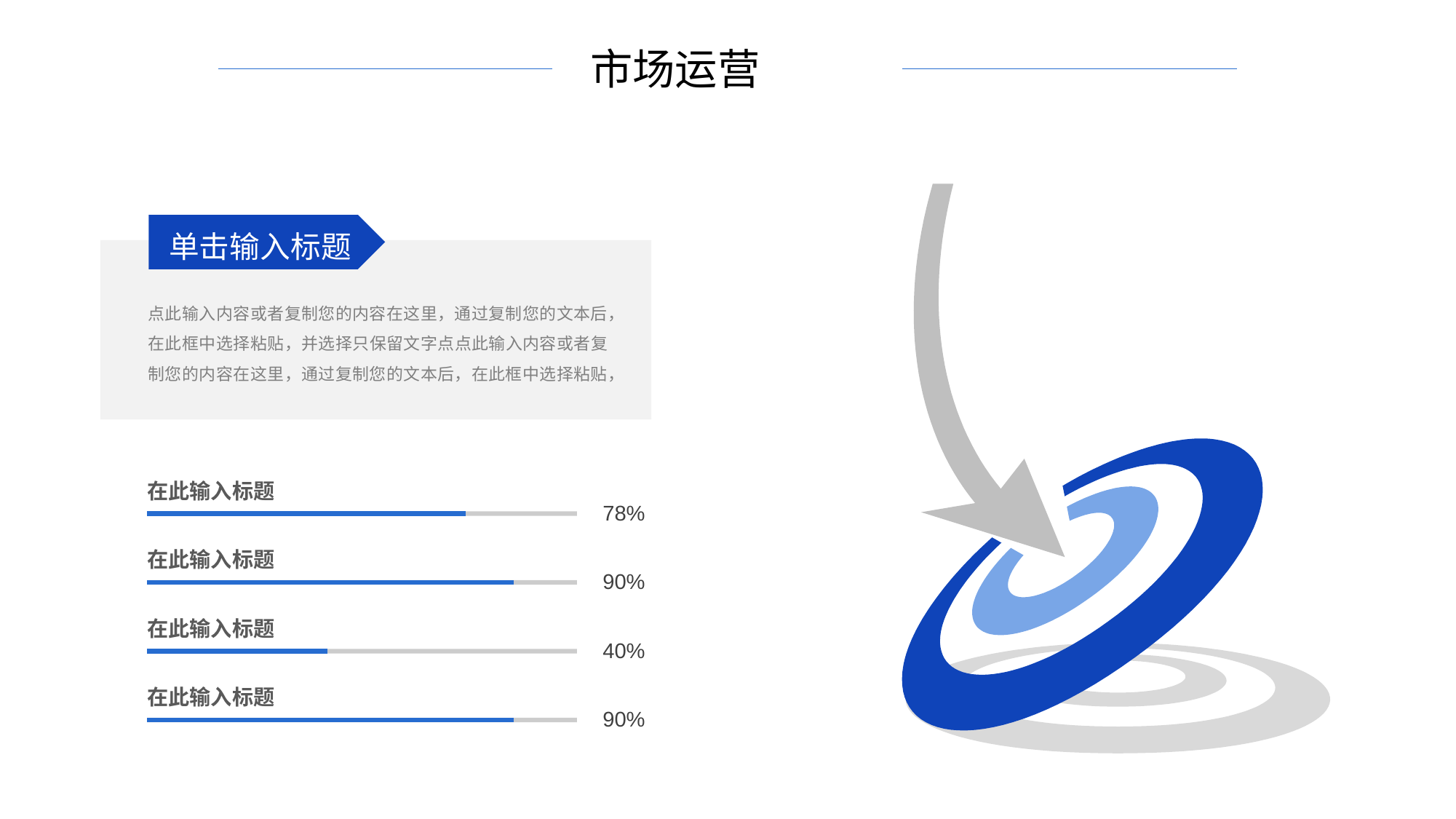

市场运营

单击输入标题
点此输入内容或者复制您的内容在这里，通过复制您的文本后，在此框中选择粘贴，并选择只保留文字点点此输入内容或者复制您的内容在这里，通过复制您的文本后，在此框中选择粘贴，

在此输入标题
78%
在此输入标题
90%
在此输入标题
40%
在此输入标题
90%